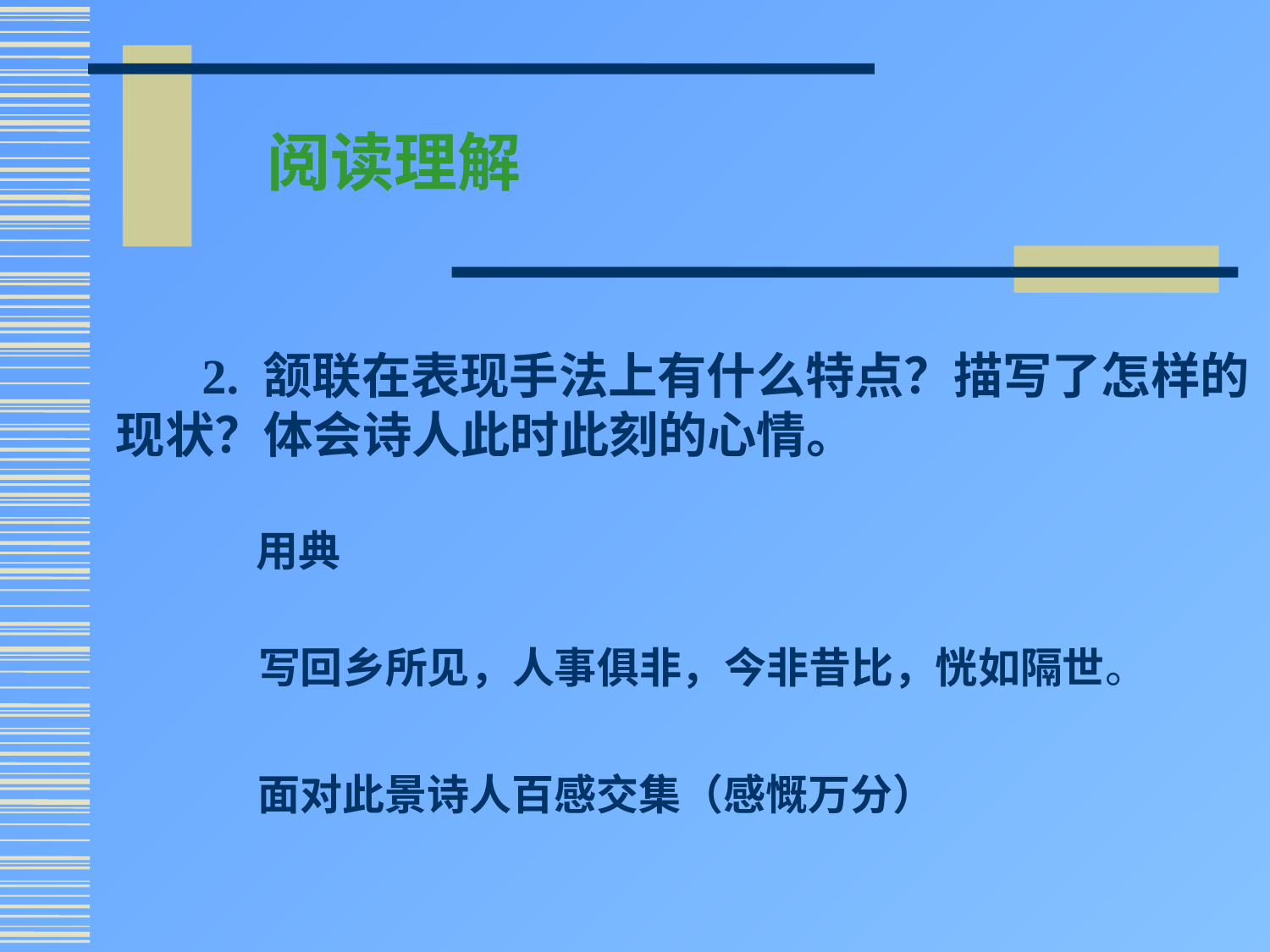

阅读理解
       2. 颔联在表现手法上有什么特点？描写了怎样的现状？体会诗人此时此刻的心情。
用典
写回乡所见，人事俱非，今非昔比，恍如隔世。
面对此景诗人百感交集（感慨万分）